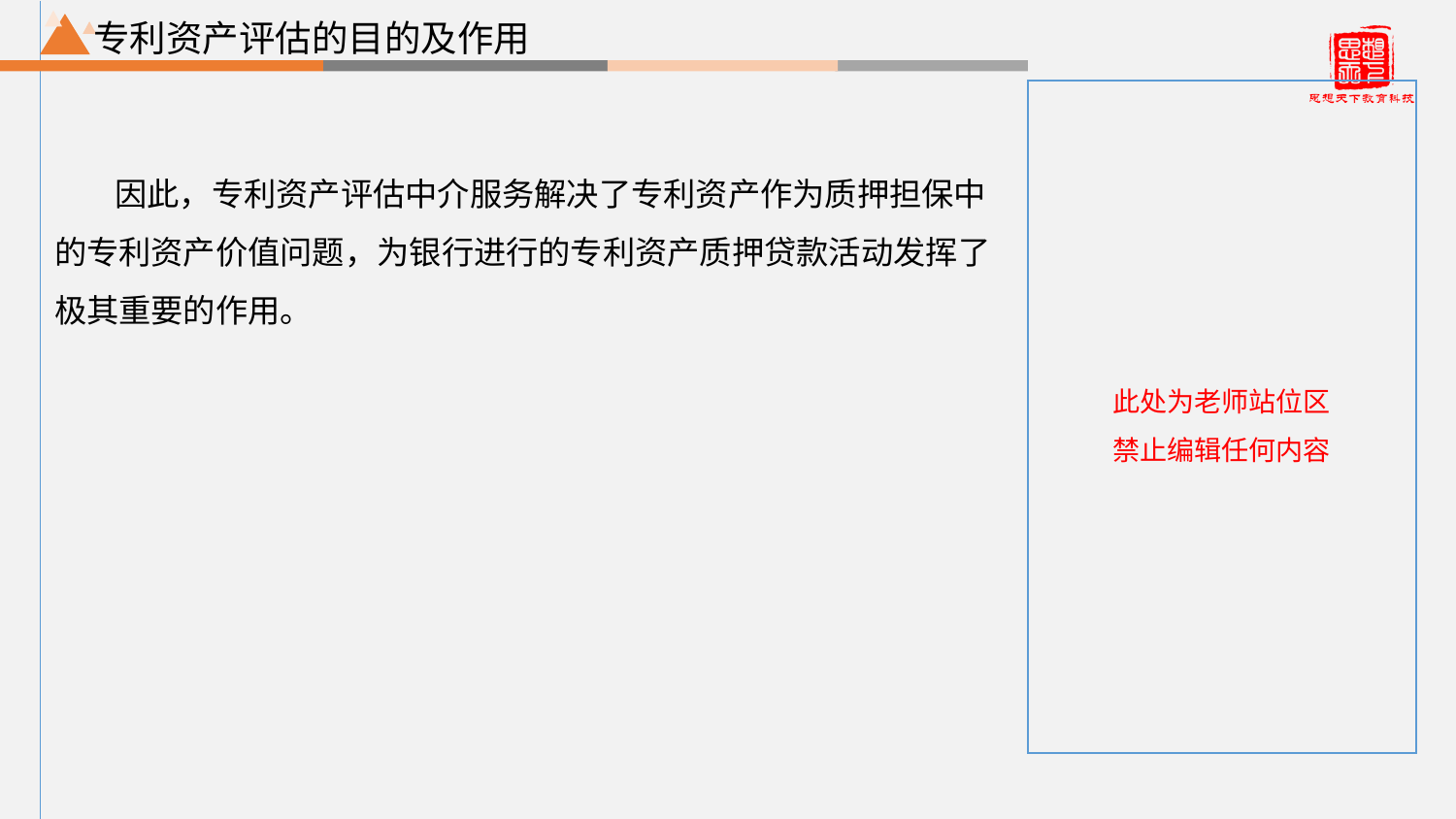

专利资产评估的目的及作用
因此，专利资产评估中介服务解决了专利资产作为质押担保中的专利资产价值问题，为银行进行的专利资产质押贷款活动发挥了极其重要的作用。
122